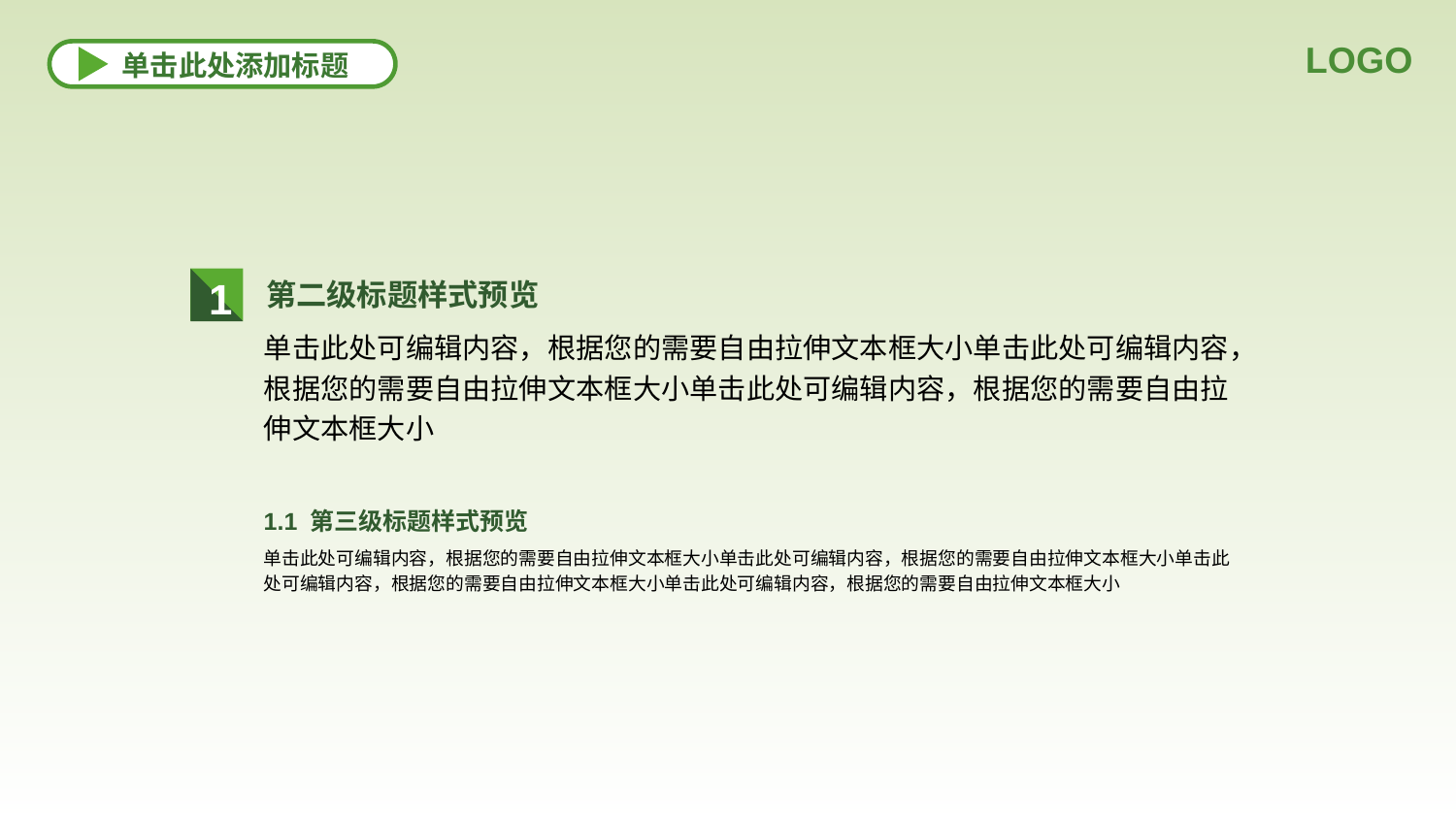

LOGO
单击此处添加标题

X

1

第二级标题样式预览
单击此处可编辑内容，根据您的需要自由拉伸文本框大小单击此处可编辑内容，根据您的需要自由拉伸文本框大小单击此处可编辑内容，根据您的需要自由拉伸文本框大小

1.1 第三级标题样式预览
单击此处可编辑内容，根据您的需要自由拉伸文本框大小单击此处可编辑内容，根据您的需要自由拉伸文本框大小单击此处可编辑内容，根据您的需要自由拉伸文本框大小单击此处可编辑内容，根据您的需要自由拉伸文本框大小